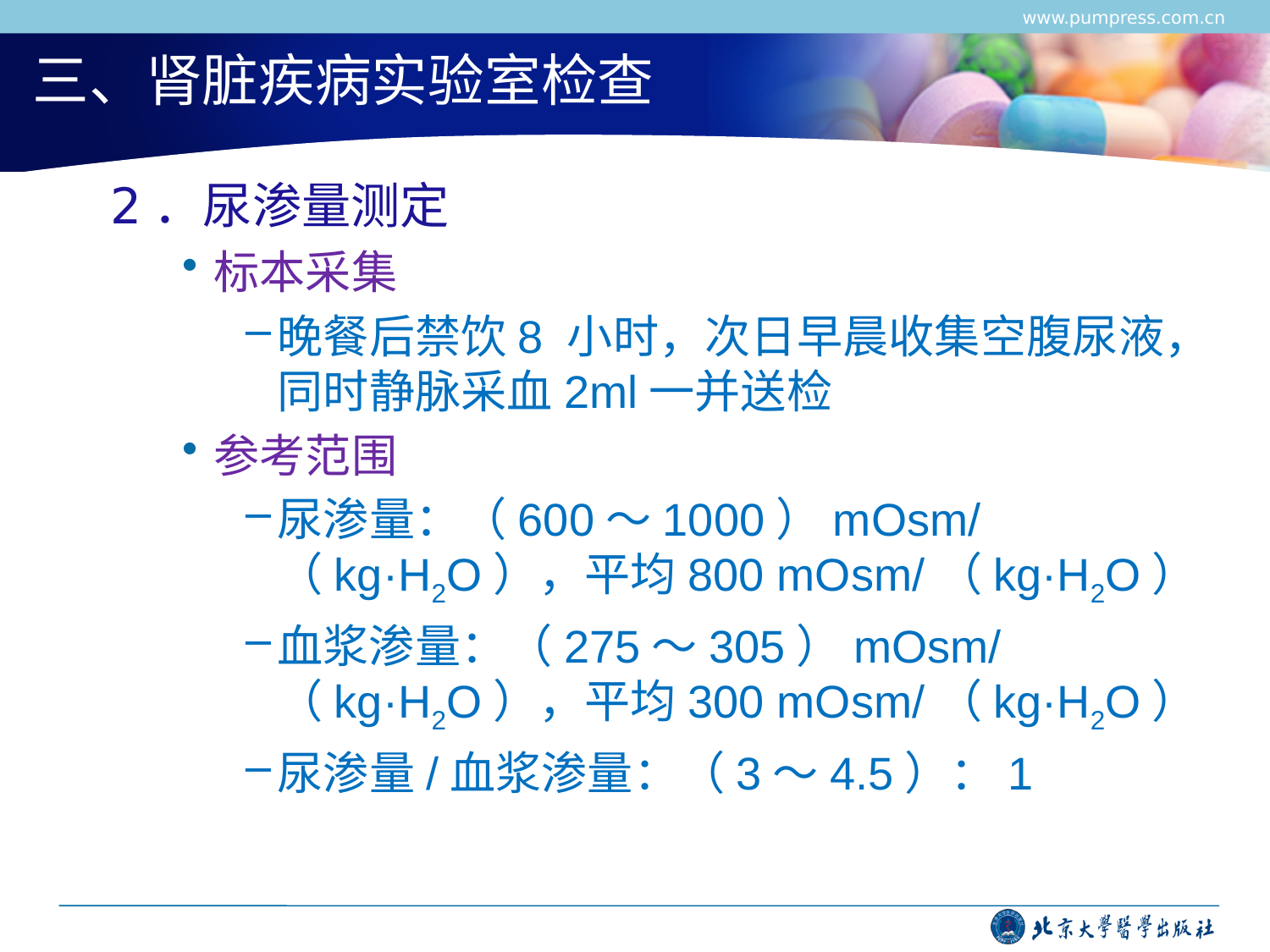

www.pumpress.com.cn
# 三、肾脏疾病实验室检查
2．尿渗量测定
标本采集
晚餐后禁饮8 小时，次日早晨收集空腹尿液，同时静脉采血2ml一并送检
参考范围
尿渗量：（600～1000）mOsm/（kg·H2O），平均800 mOsm/（kg·H2O）
血浆渗量：（275～305）mOsm/（kg·H2O），平均300 mOsm/（kg·H2O）
尿渗量/血浆渗量：（3～4.5）：1